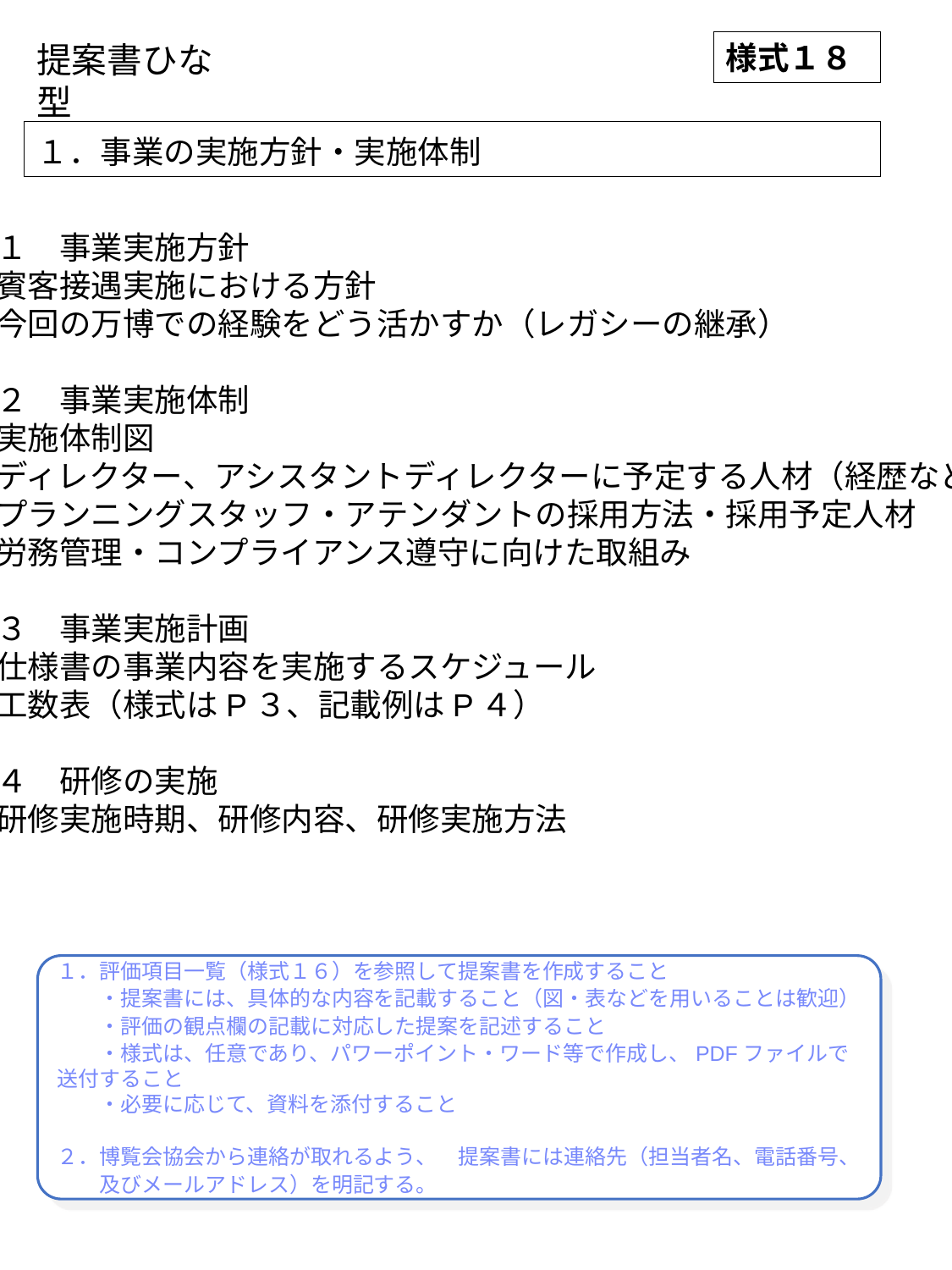

提案書ひな型
様式１８
１．事業の実施方針・実施体制
１．１　事業実施方針
　・賓客接遇実施における方針
　・今回の万博での経験をどう活かすか（レガシーの継承）

１．２　事業実施体制
　・実施体制図
　・ディレクター、アシスタントディレクターに予定する人材（経歴など）
　・プランニングスタッフ・アテンダントの採用方法・採用予定人材
　・労務管理・コンプライアンス遵守に向けた取組み

１．３　事業実施計画
　・仕様書の事業内容を実施するスケジュール
　・工数表（様式はP３、記載例はP４）

１．４　研修の実施
　・研修実施時期、研修内容、研修実施方法

１．評価項目一覧（様式１６）を参照して提案書を作成すること
　　・提案書には、具体的な内容を記載すること（図・表などを用いることは歓迎）
　　・評価の観点欄の記載に対応した提案を記述すること
　　・様式は、任意であり、パワーポイント・ワード等で作成し、PDFファイルで送付すること
　　・必要に応じて、資料を添付すること
２．博覧会協会から連絡が取れるよう、　提案書には連絡先（担当者名、電話番号、
　　及びメールアドレス）を明記する。